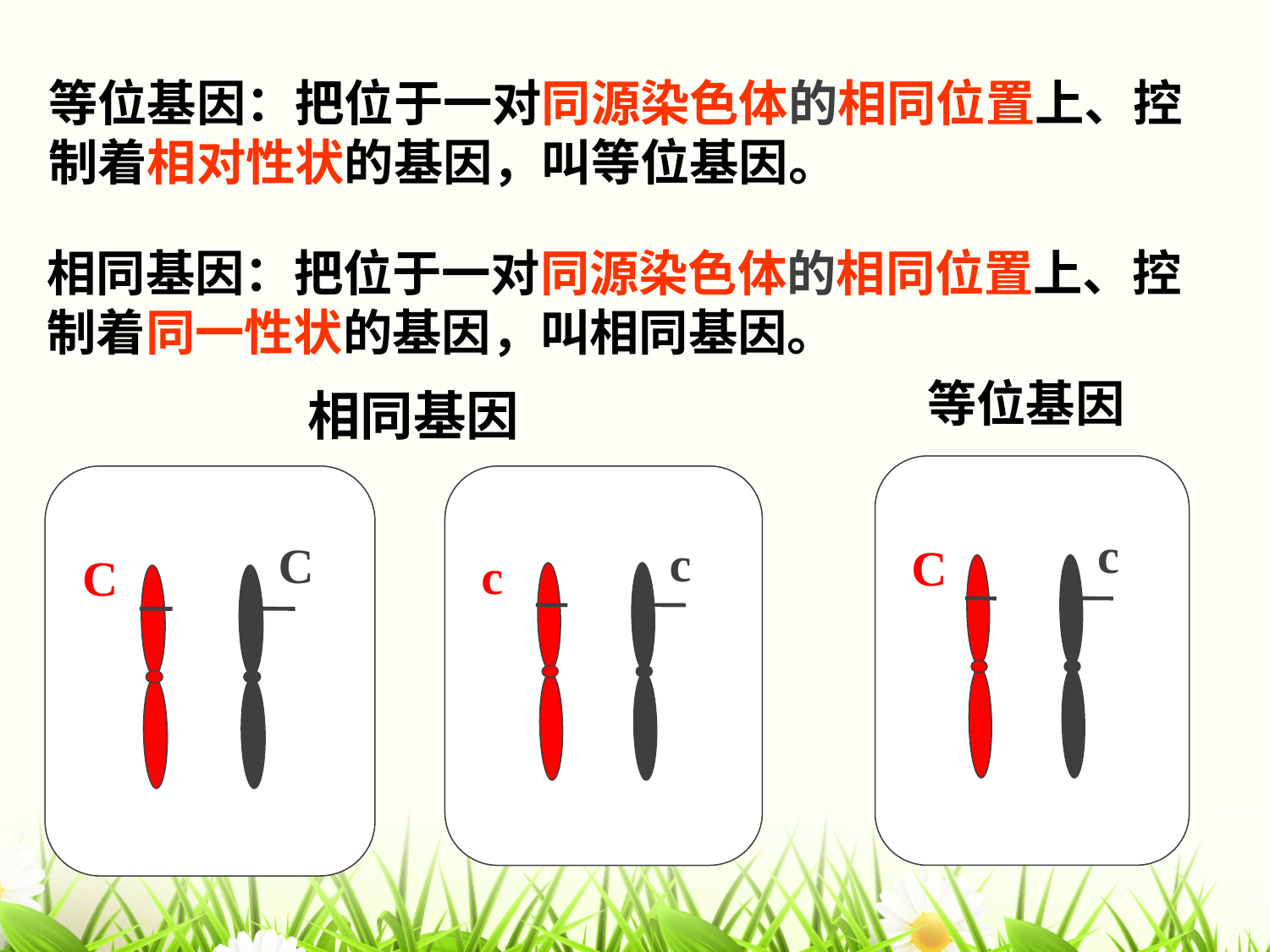

等位基因：把位于一对同源染色体的相同位置上、控制着相对性状的基因，叫等位基因。
相同基因：把位于一对同源染色体的相同位置上、控制着同一性状的基因，叫相同基因。
等位基因
相同基因

c

C

C

C

c

c